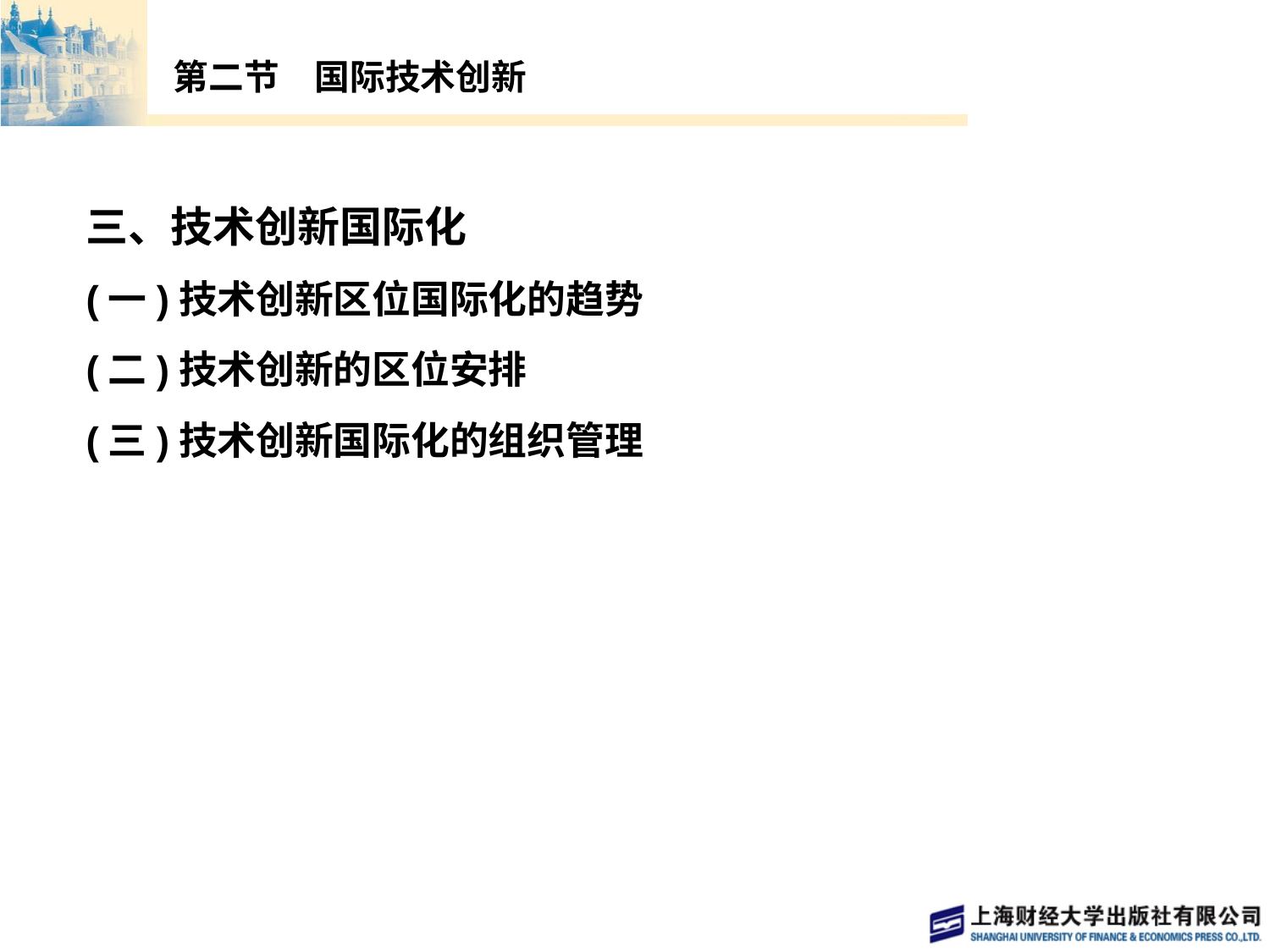

# 第二节　国际技术创新
三、技术创新国际化
(一)技术创新区位国际化的趋势
(二)技术创新的区位安排
(三)技术创新国际化的组织管理